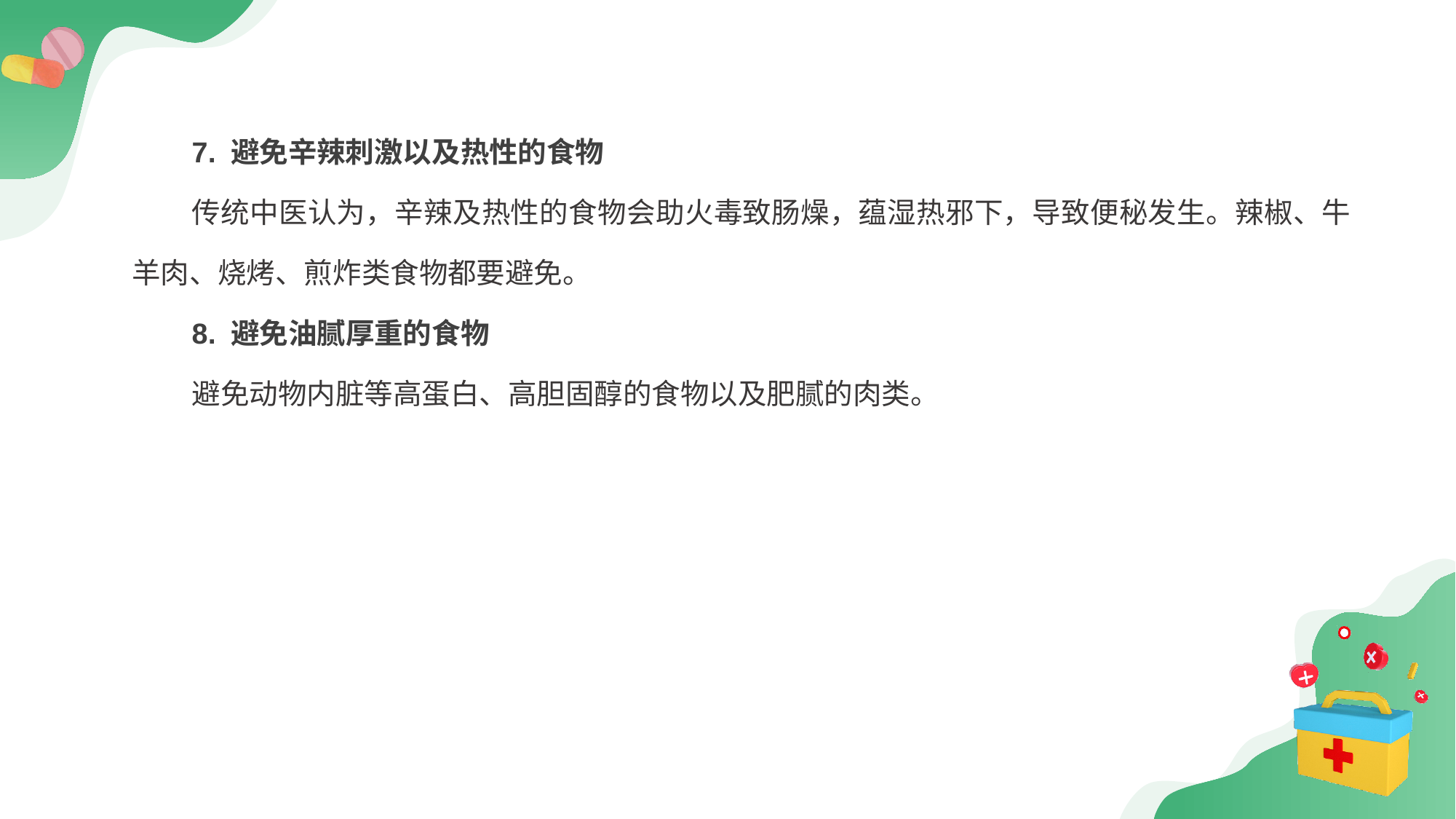

7. 避免辛辣刺激以及热性的食物
传统中医认为，辛辣及热性的食物会助火毒致肠燥，蕴湿热邪下，导致便秘发生。辣椒、牛羊肉、烧烤、煎炸类食物都要避免。
8. 避免油腻厚重的食物
避免动物内脏等高蛋白、高胆固醇的食物以及肥腻的肉类。